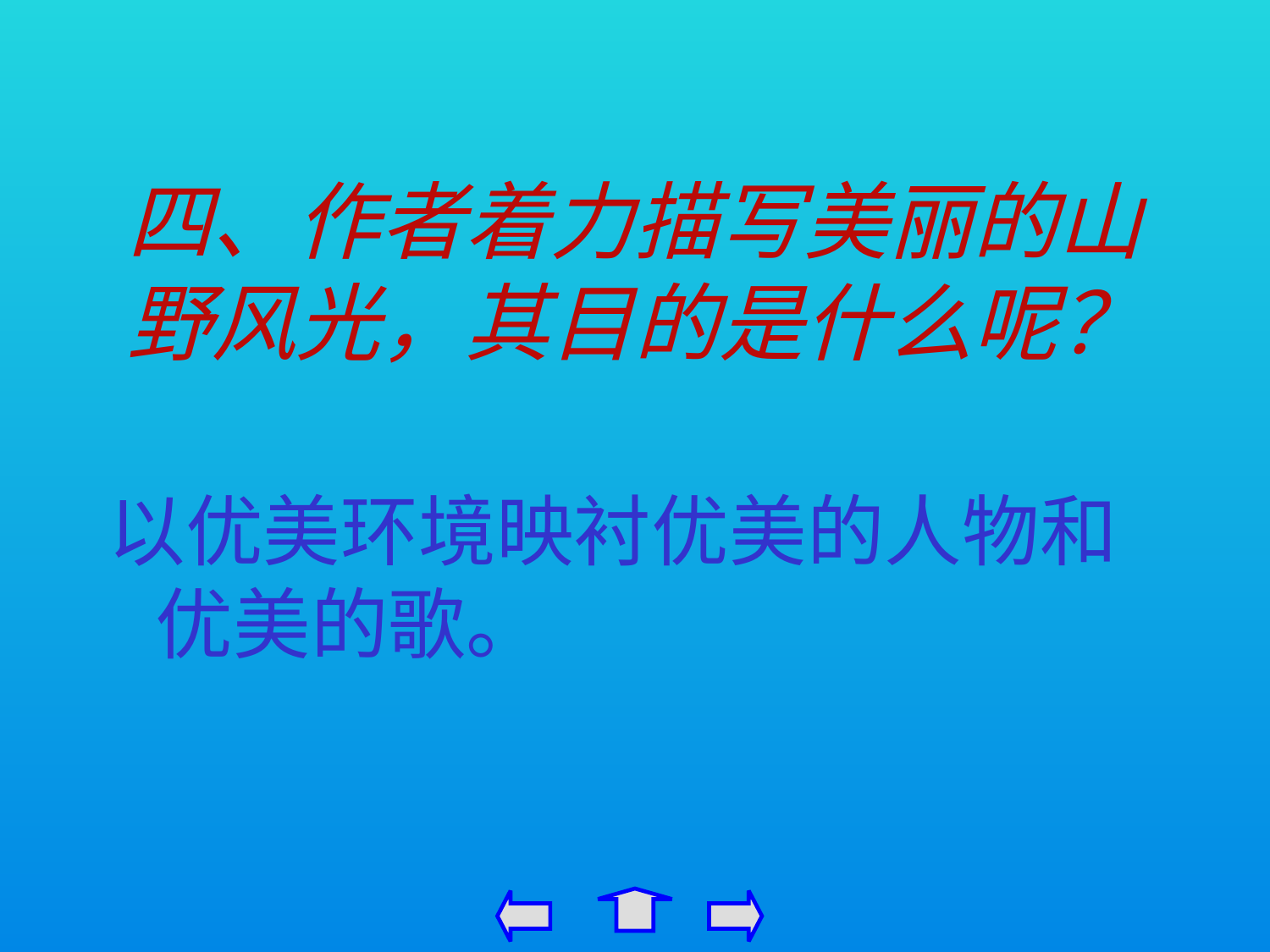

四、作者着力描写美丽的山野风光，其目的是什么呢？
以优美环境映衬优美的人物和优美的歌。